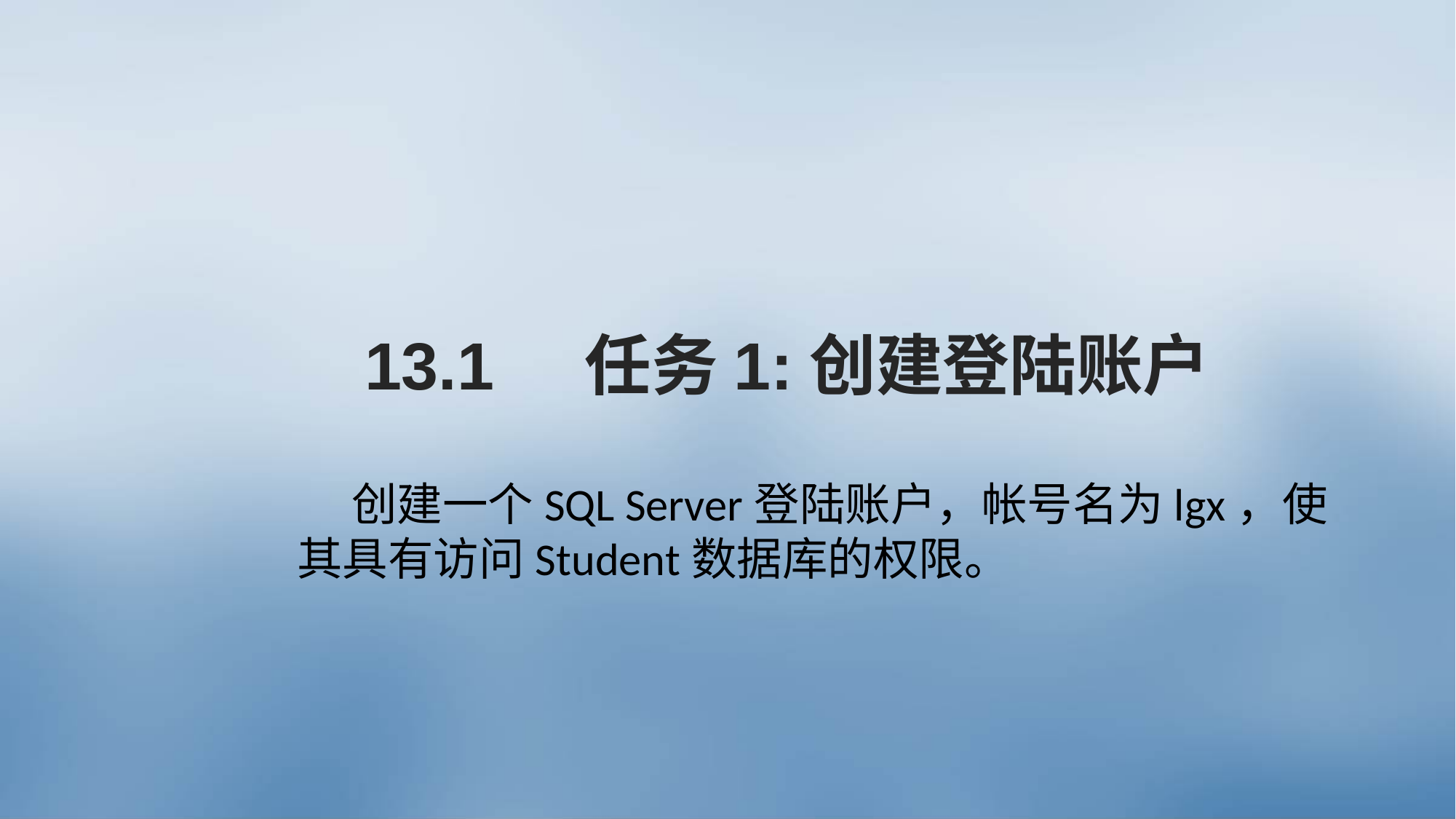

13.1    任务1:创建登陆账户
创建一个SQL Server登陆账户，帐号名为lgx，使其具有访问Student数据库的权限。